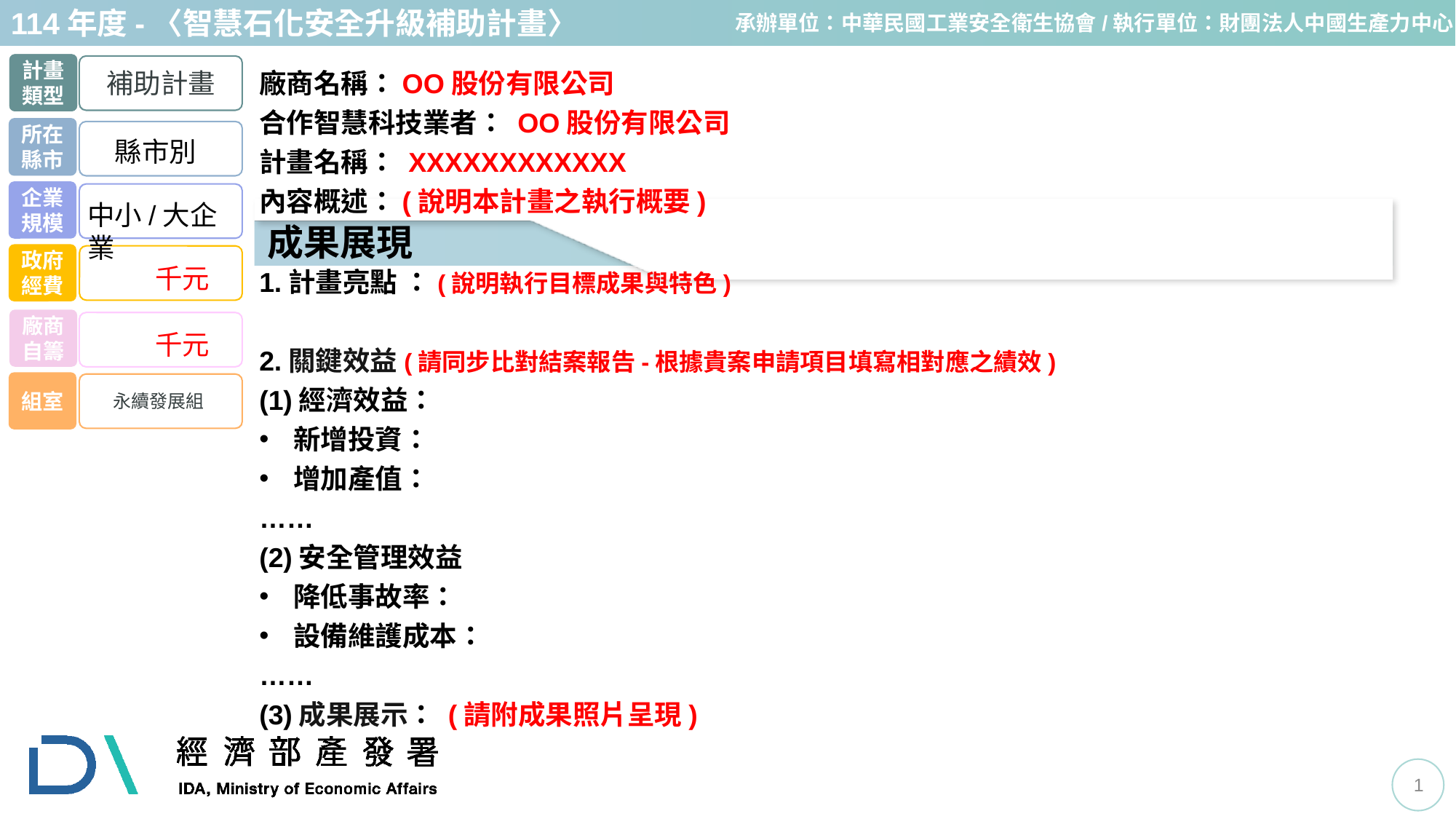

114年度-〈智慧石化安全升級補助計畫〉
承辦單位：中華民國工業安全衛生協會/執行單位：財團法人中國生產力中心
計畫類型
廠商名稱：OO股份有限公司
合作智慧科技業者： OO股份有限公司
計畫名稱： XXXXXXXXXXXX
內容概述：(說明本計畫之執行概要)
所在縣市
縣市別
中小/大企業

1.計畫亮點 ：(說明執行目標成果與特色)

2.關鍵效益(請同步比對結案報告-根據貴案申請項目填寫相對應之績效)
(1)經濟效益：
新增投資：
增加產值：
……
(2)安全管理效益
降低事故率：
設備維護成本：
……
(3)成果展示： (請附成果照片呈現)

千元
千元
1